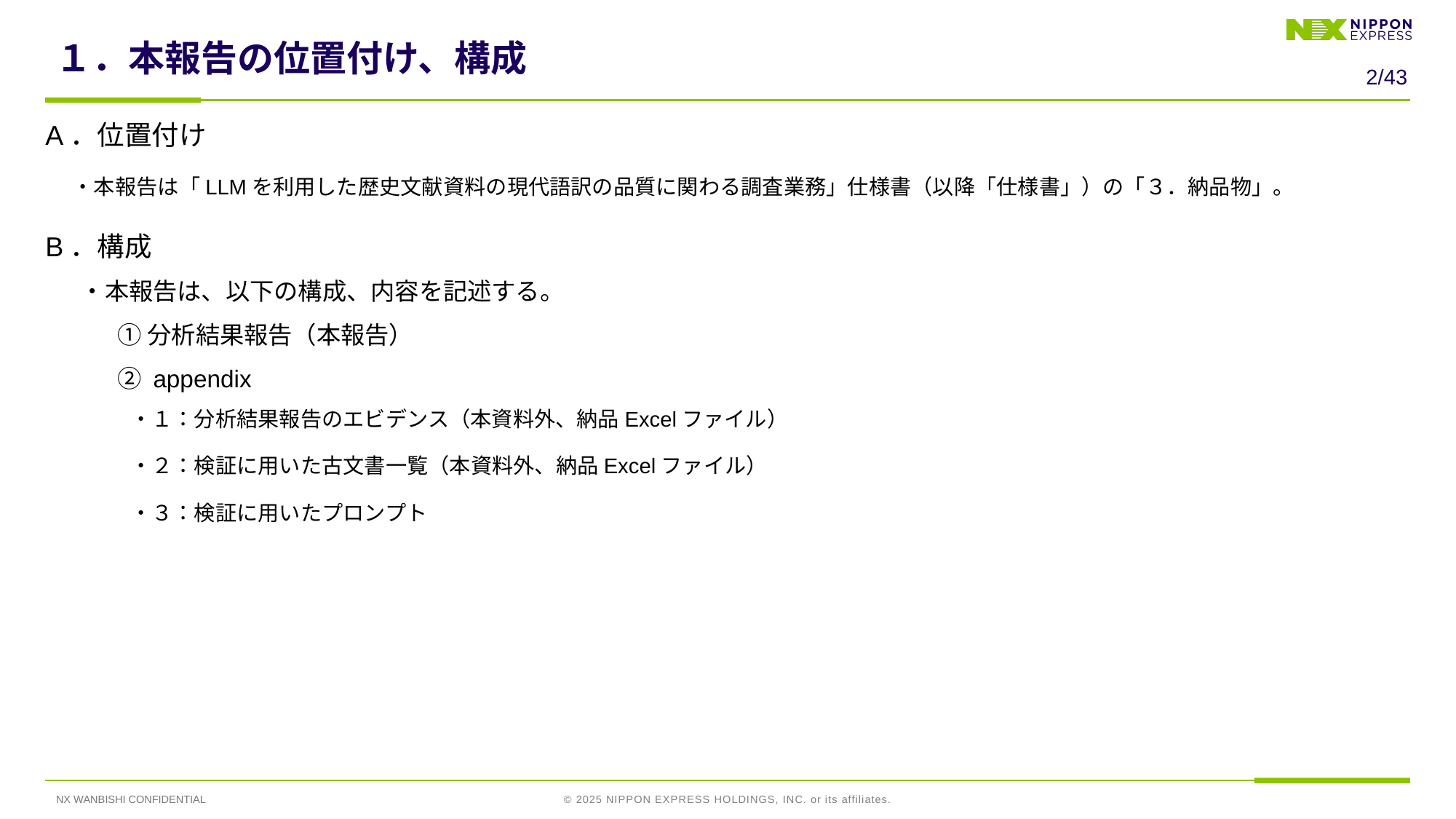

# １．本報告の位置付け、構成
2/43
A．位置付け
　・本報告は「LLMを利用した歴史文献資料の現代語訳の品質に関わる調査業務」仕様書（以降「仕様書」）の「３．納品物」。

B．構成
 　・本報告は、以下の構成、内容を記述する。
　　　① 分析結果報告（本報告）
　　　② appendix
　　　　・１：分析結果報告のエビデンス（本資料外、納品Excelファイル）
　　　　・２：検証に用いた古文書一覧（本資料外、納品Excelファイル）
　　　　・３：検証に用いたプロンプト

NX WANBISHI CONFIDENTIAL